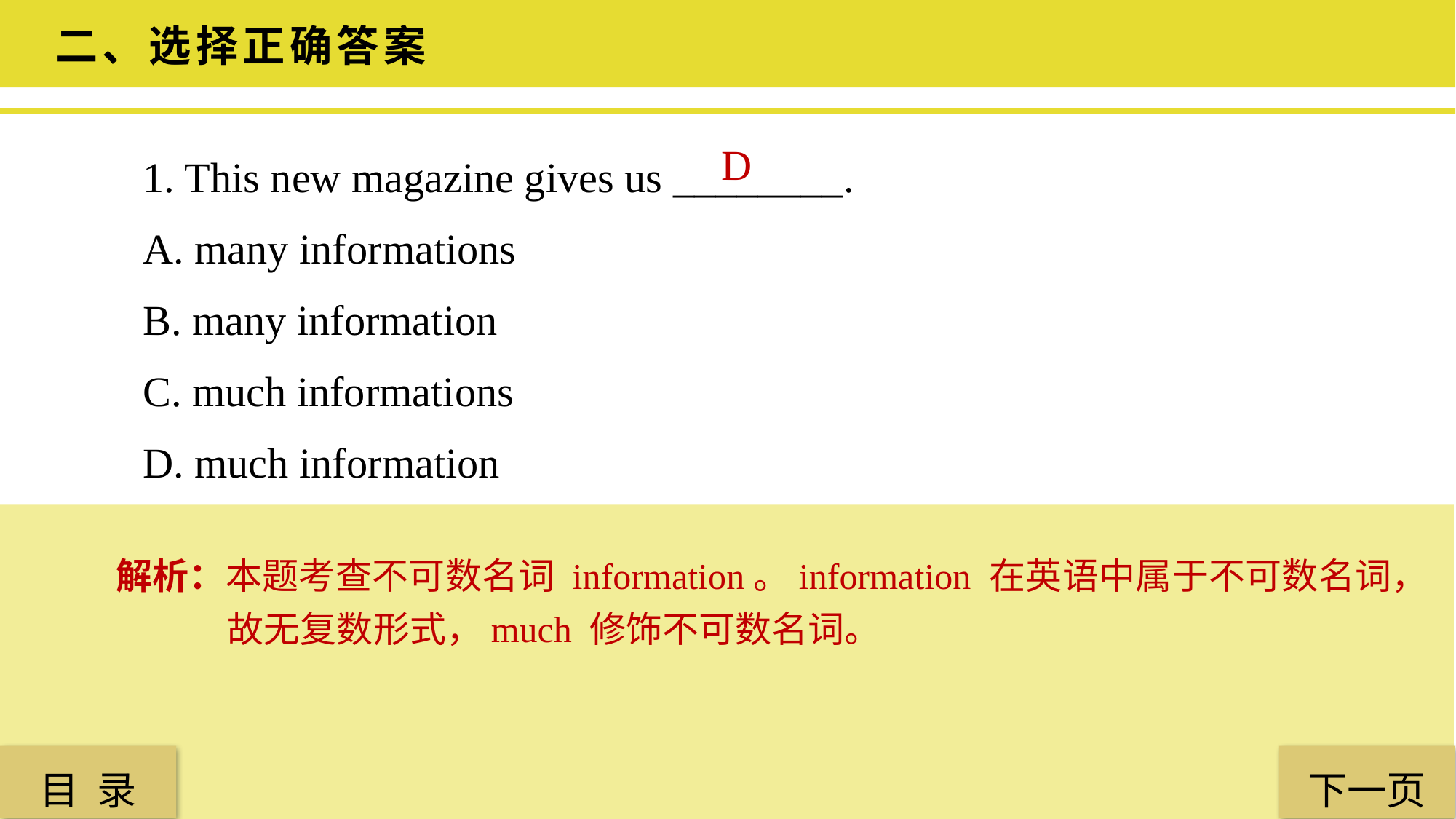

二、选择正确答案
1. This new magazine gives us ________.
A. many informations
B. many information
C. much informations
D. much information
D
解析：本题考查不可数名词 information。information 在英语中属于不可数名词，故无复数形式，much 修饰不可数名词。